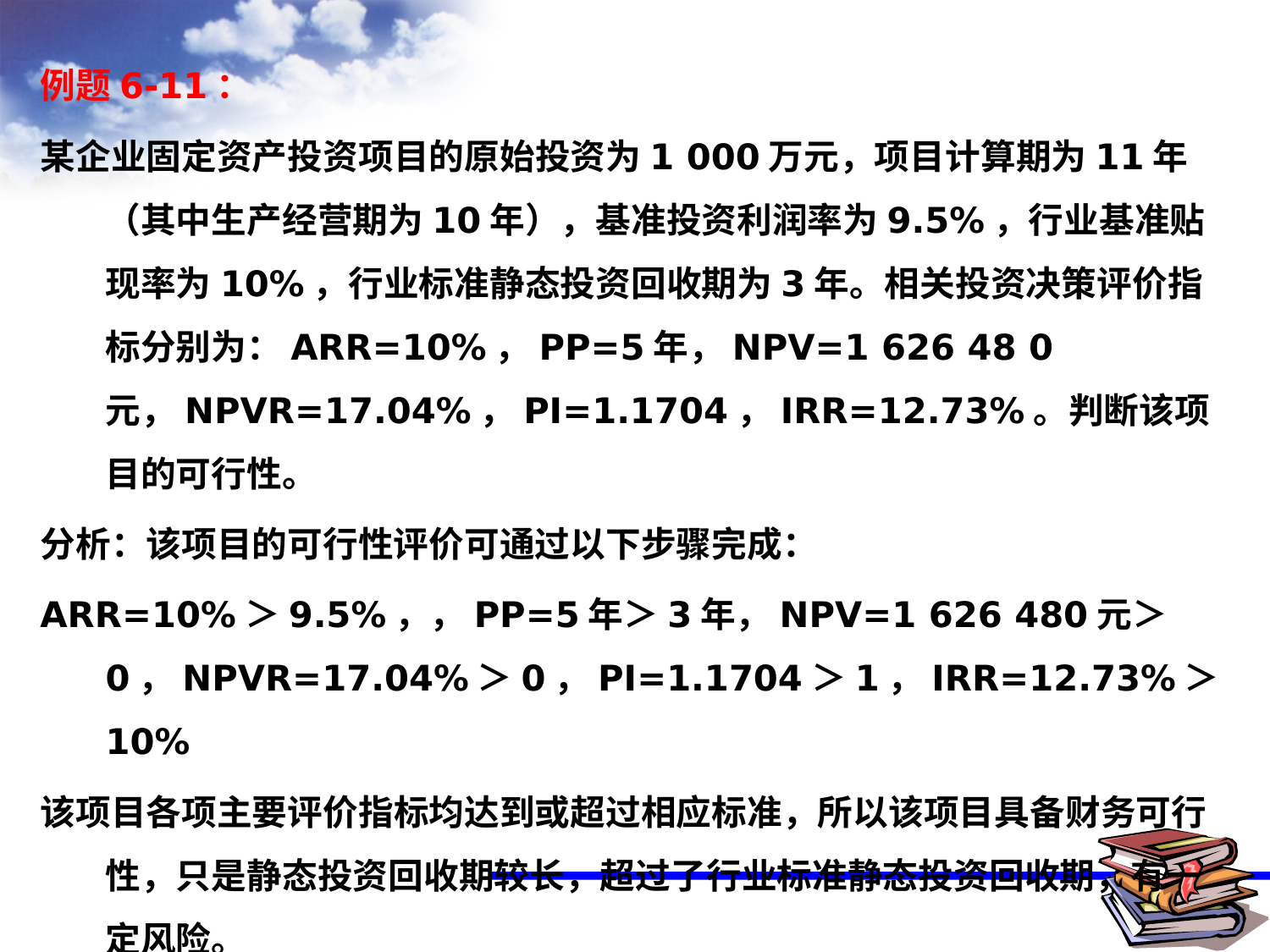

例题6-11：
某企业固定资产投资项目的原始投资为1 000万元，项目计算期为11年（其中生产经营期为10年），基准投资利润率为9.5%，行业基准贴现率为10%，行业标准静态投资回收期为3年。相关投资决策评价指标分别为：ARR=10%，PP=5年，NPV=1 626 48 0元，NPVR=17.04%，PI=1.1704，IRR=12.73%。判断该项目的可行性。
分析：该项目的可行性评价可通过以下步骤完成：
ARR=10%＞9.5%，，PP=5年＞3年，NPV=1 626 480元＞0，NPVR=17.04%＞0，PI=1.1704＞1，IRR=12.73%＞10%
该项目各项主要评价指标均达到或超过相应标准，所以该项目具备财务可行性，只是静态投资回收期较长，超过了行业标准静态投资回收期，有一定风险。